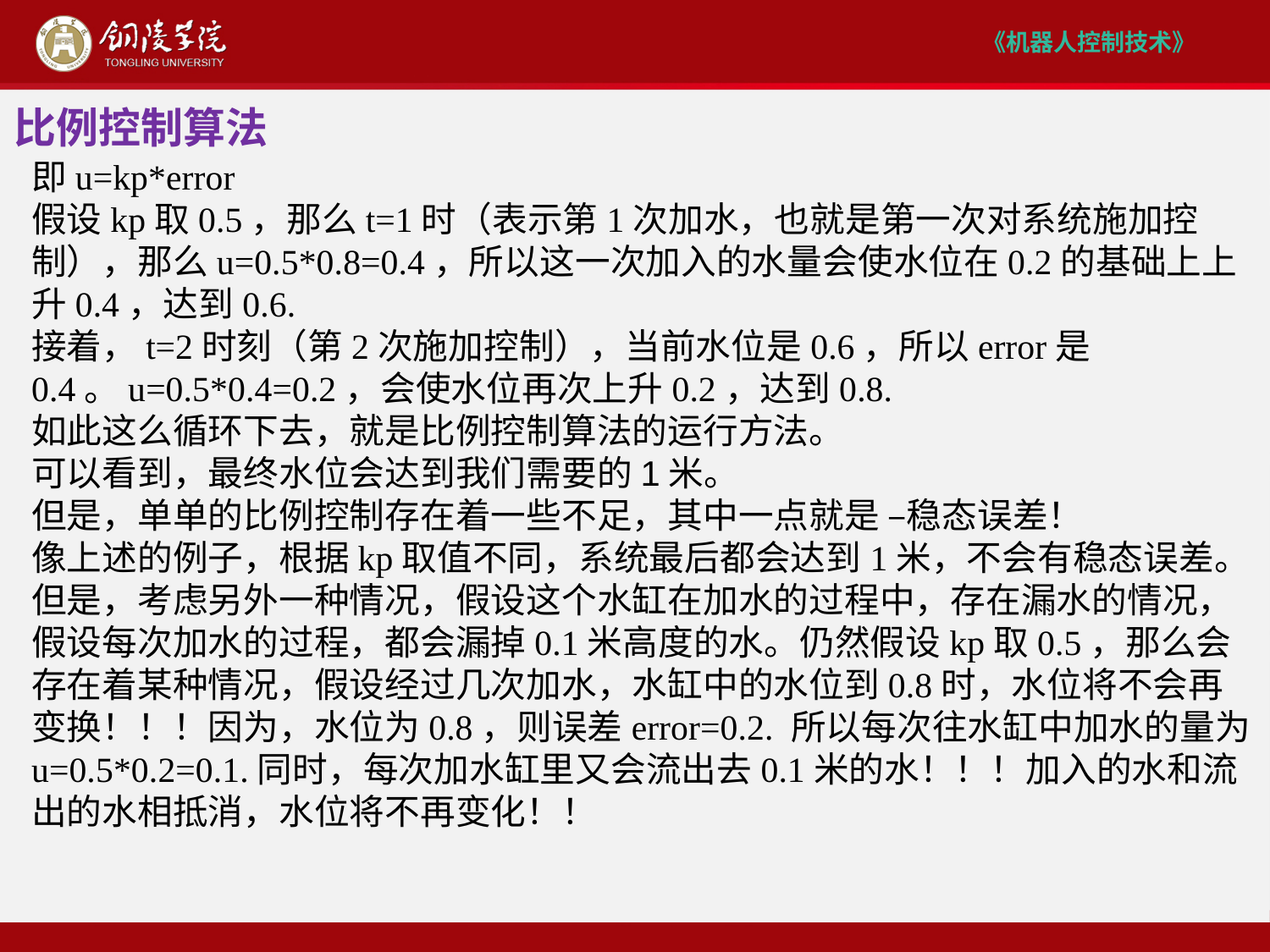

比例控制算法
即u=kp*error
假设kp取0.5，那么t=1时（表示第1次加水，也就是第一次对系统施加控制），那么u=0.5*0.8=0.4，所以这一次加入的水量会使水位在0.2的基础上上升0.4，达到0.6.
接着，t=2时刻（第2次施加控制），当前水位是0.6，所以error是0.4。u=0.5*0.4=0.2，会使水位再次上升0.2，达到0.8.
如此这么循环下去，就是比例控制算法的运行方法。
可以看到，最终水位会达到我们需要的1米。
但是，单单的比例控制存在着一些不足，其中一点就是 –稳态误差！
像上述的例子，根据kp取值不同，系统最后都会达到1米，不会有稳态误差。但是，考虑另外一种情况，假设这个水缸在加水的过程中，存在漏水的情况，假设每次加水的过程，都会漏掉0.1米高度的水。仍然假设kp取0.5，那么会存在着某种情况，假设经过几次加水，水缸中的水位到0.8时，水位将不会再变换！！！因为，水位为0.8，则误差error=0.2. 所以每次往水缸中加水的量为u=0.5*0.2=0.1.同时，每次加水缸里又会流出去0.1米的水！！！加入的水和流出的水相抵消，水位将不再变化！！